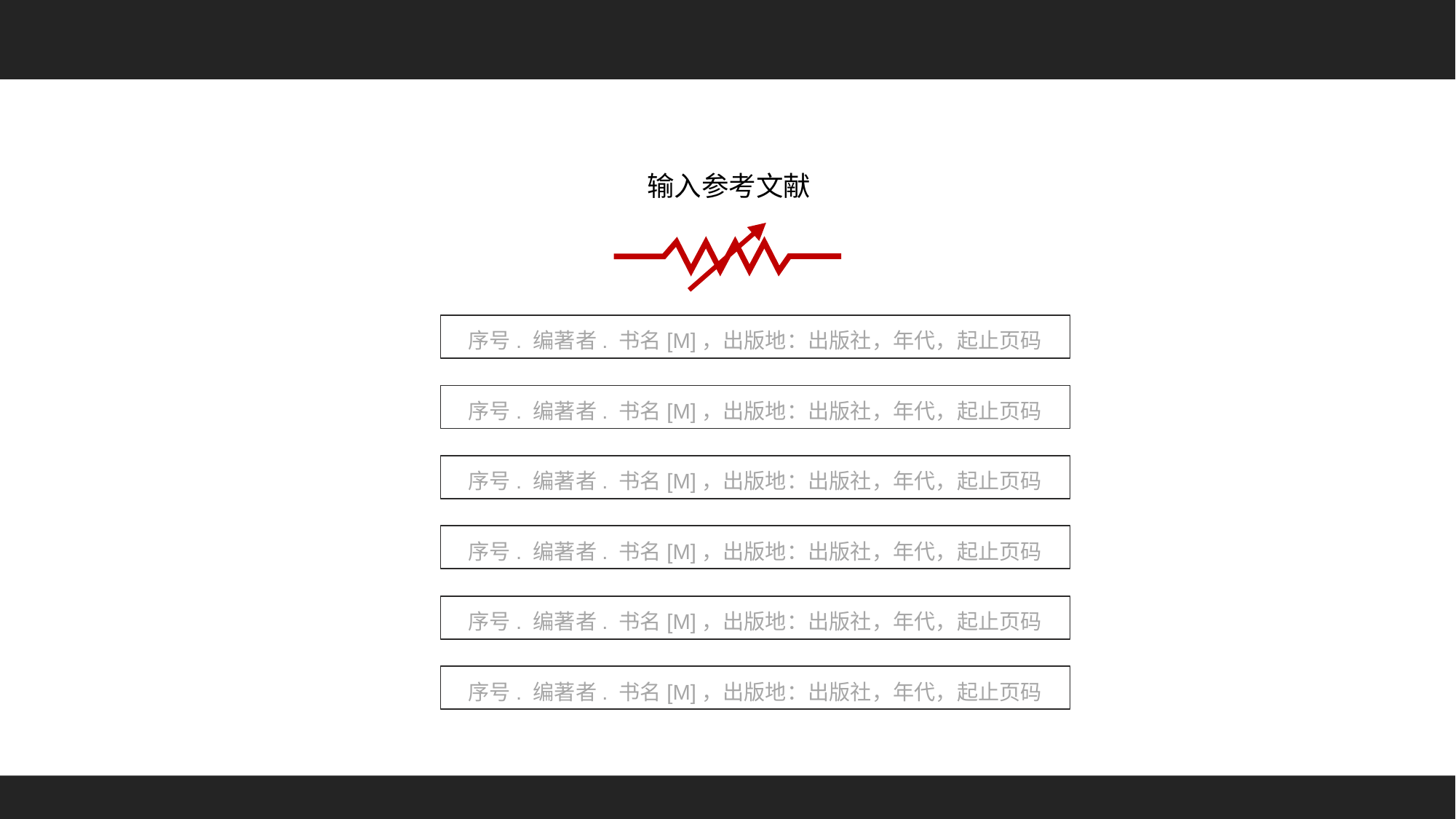

输入参考文献

序号. 编著者. 书名[M]，出版地：出版社，年代，起止页码
序号. 编著者. 书名[M]，出版地：出版社，年代，起止页码
序号. 编著者. 书名[M]，出版地：出版社，年代，起止页码
序号. 编著者. 书名[M]，出版地：出版社，年代，起止页码
序号. 编著者. 书名[M]，出版地：出版社，年代，起止页码
序号. 编著者. 书名[M]，出版地：出版社，年代，起止页码